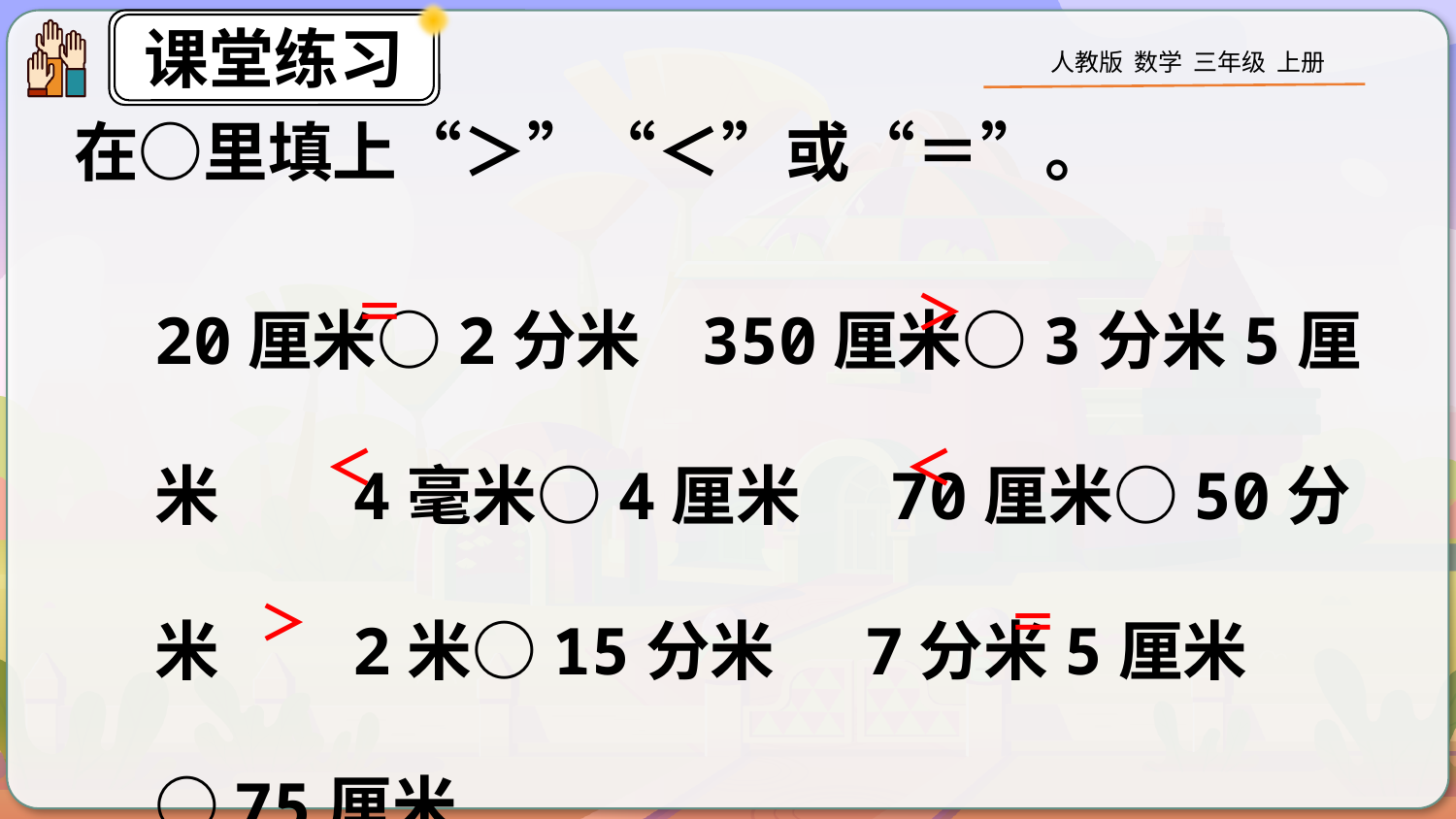

在○里填上“＞”“＜”或“＝”。
20厘米○2分米   350厘米○3分米5厘米        4毫米○4厘米     70厘米○50分米        2米○15分米     7分米5厘米○75厘米
＞
＝
＜
＜
＞
＝